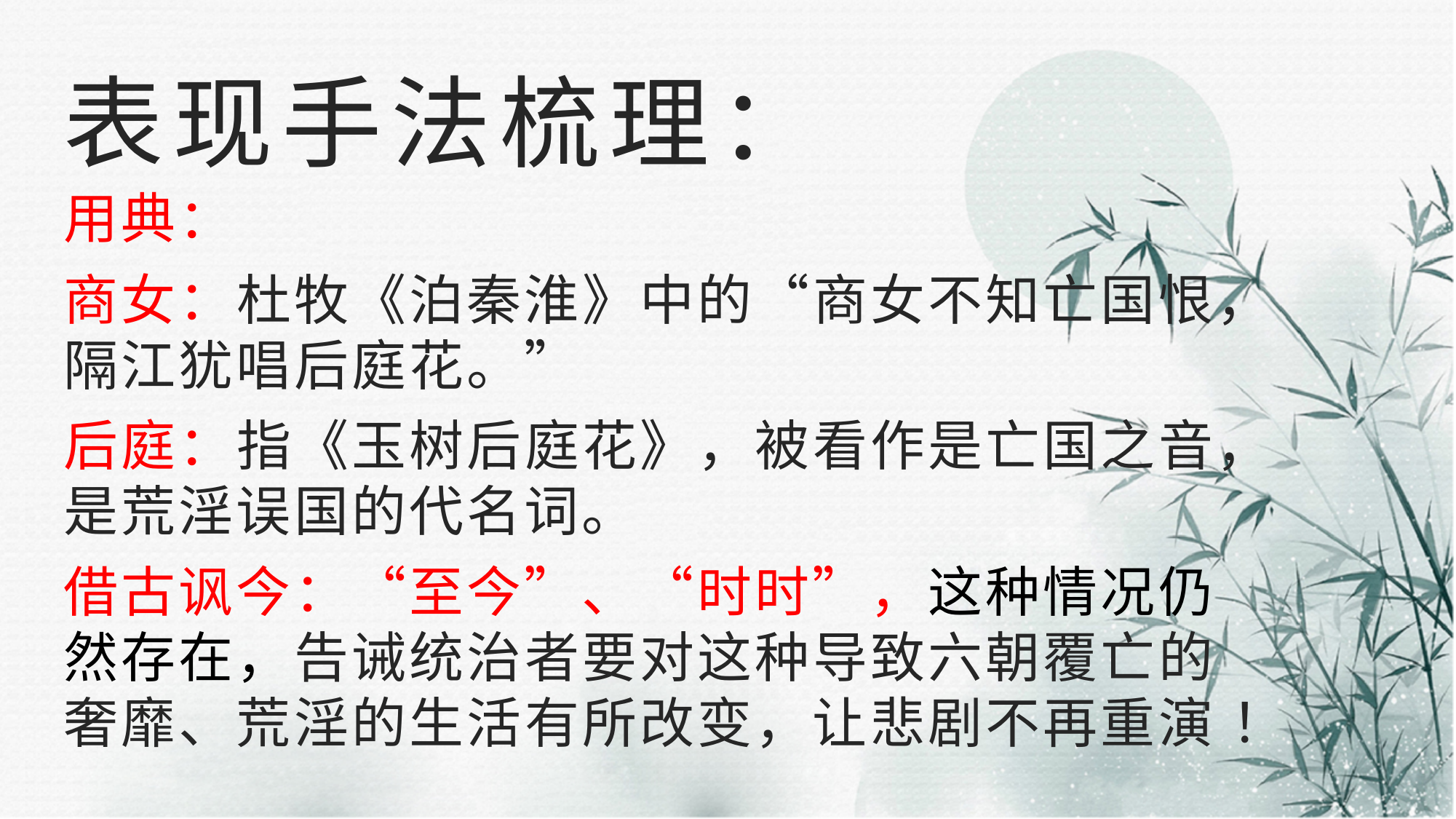

# 表现手法梳理：
用典：
商女：杜牧《泊秦淮》中的“商女不知亡国恨，隔江犹唱后庭花。”
后庭：指《玉树后庭花》，被看作是亡国之音，是荒淫误国的代名词。
借古讽今：“至今”、“时时”，这种情况仍然存在，告诫统治者要对这种导致六朝覆亡的奢靡、荒淫的生活有所改变，让悲剧不再重演 ！